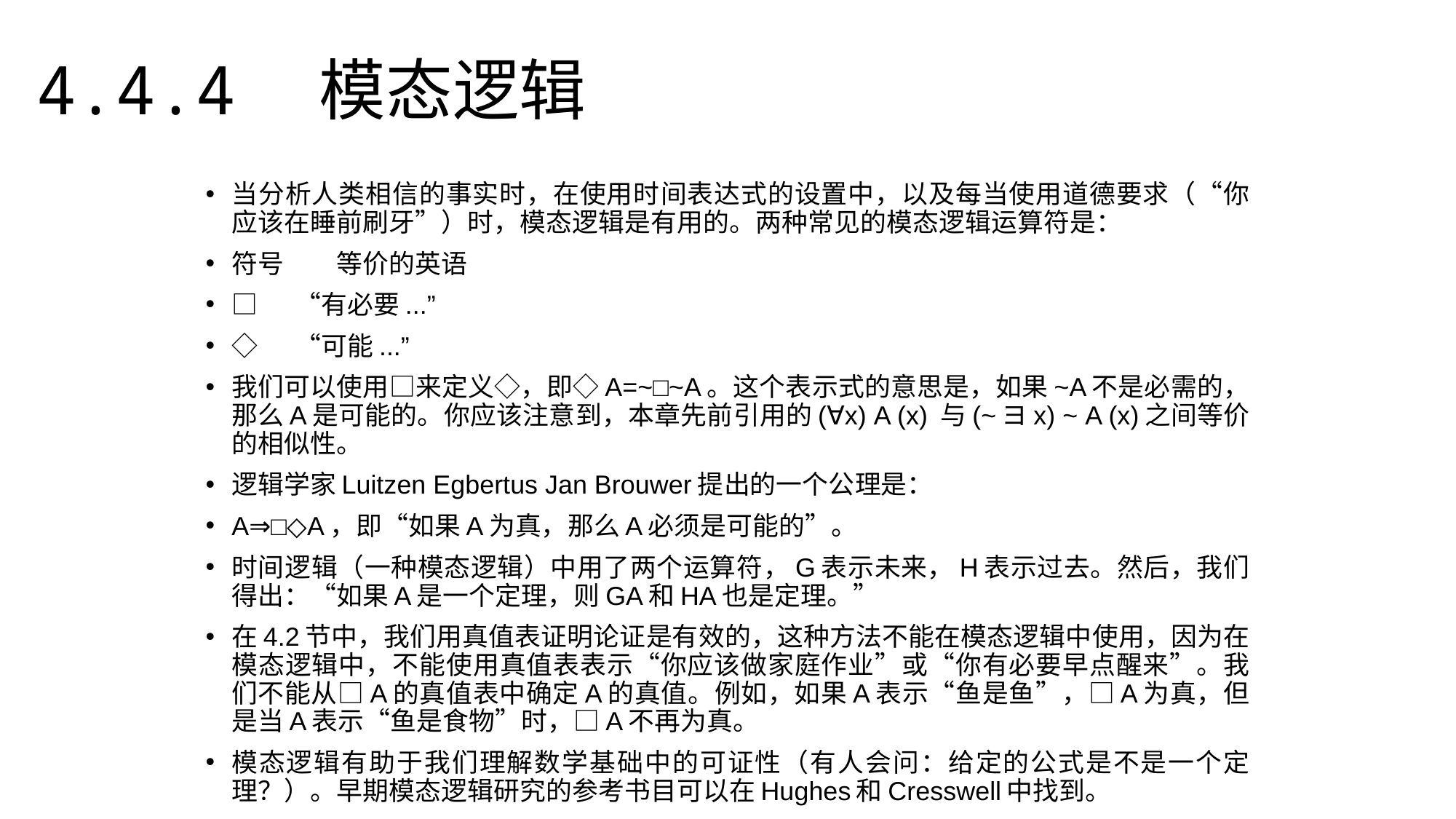

4.4.4　模态逻辑
当分析人类相信的事实时，在使用时间表达式的设置中，以及每当使用道德要求（“你应该在睡前刷牙”）时，模态逻辑是有用的。两种常见的模态逻辑运算符是：
符号　　等价的英语
□　 “有必要...”
◇　 “可能...”
我们可以使用□来定义◇，即◇A=~□~A。这个表示式的意思是，如果~A不是必需的，那么A是可能的。你应该注意到，本章先前引用的(∀x) A (x) 与(~ヨx) ~ A (x)之间等价的相似性。
逻辑学家Luitzen Egbertus Jan Brouwer提出的一个公理是：
A⇒□◇A，即“如果A为真，那么A必须是可能的”。
时间逻辑（一种模态逻辑）中用了两个运算符，G表示未来，H表示过去。然后，我们得出：“如果A是一个定理，则GA和HA也是定理。”
在4.2节中，我们用真值表证明论证是有效的，这种方法不能在模态逻辑中使用，因为在模态逻辑中，不能使用真值表表示“你应该做家庭作业”或“你有必要早点醒来”。我们不能从□A的真值表中确定A的真值。例如，如果A表示“鱼是鱼”，□A为真，但是当A表示“鱼是食物”时，□A不再为真。
模态逻辑有助于我们理解数学基础中的可证性（有人会问：给定的公式是不是一个定理？）。早期模态逻辑研究的参考书目可以在Hughes和Cresswell中找到。